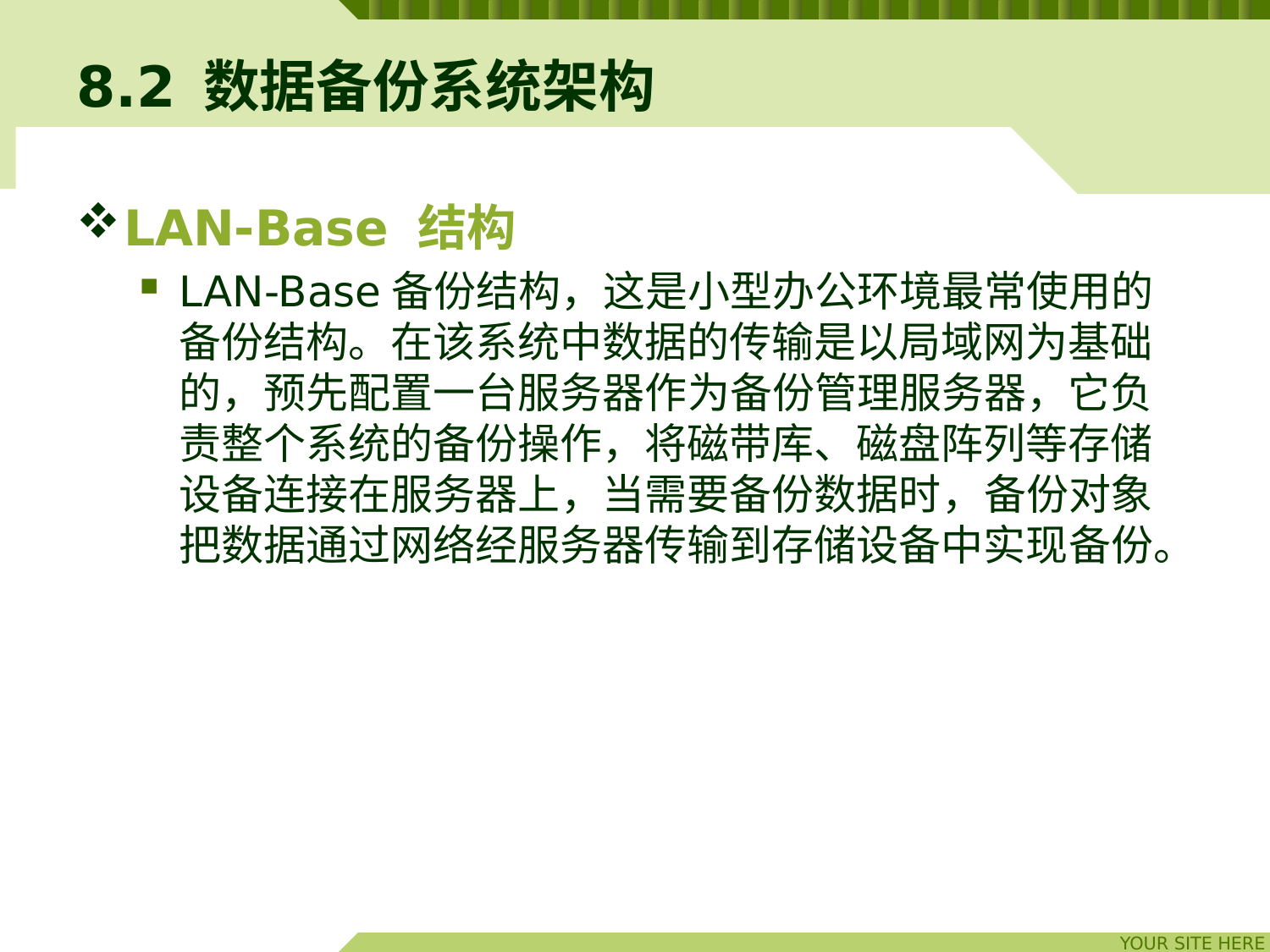

# 8.2	数据备份系统架构
LAN-Base 结构
LAN-Base备份结构，这是小型办公环境最常使用的备份结构。在该系统中数据的传输是以局域网为基础的，预先配置一台服务器作为备份管理服务器，它负责整个系统的备份操作，将磁带库、磁盘阵列等存储设备连接在服务器上，当需要备份数据时，备份对象把数据通过网络经服务器传输到存储设备中实现备份。